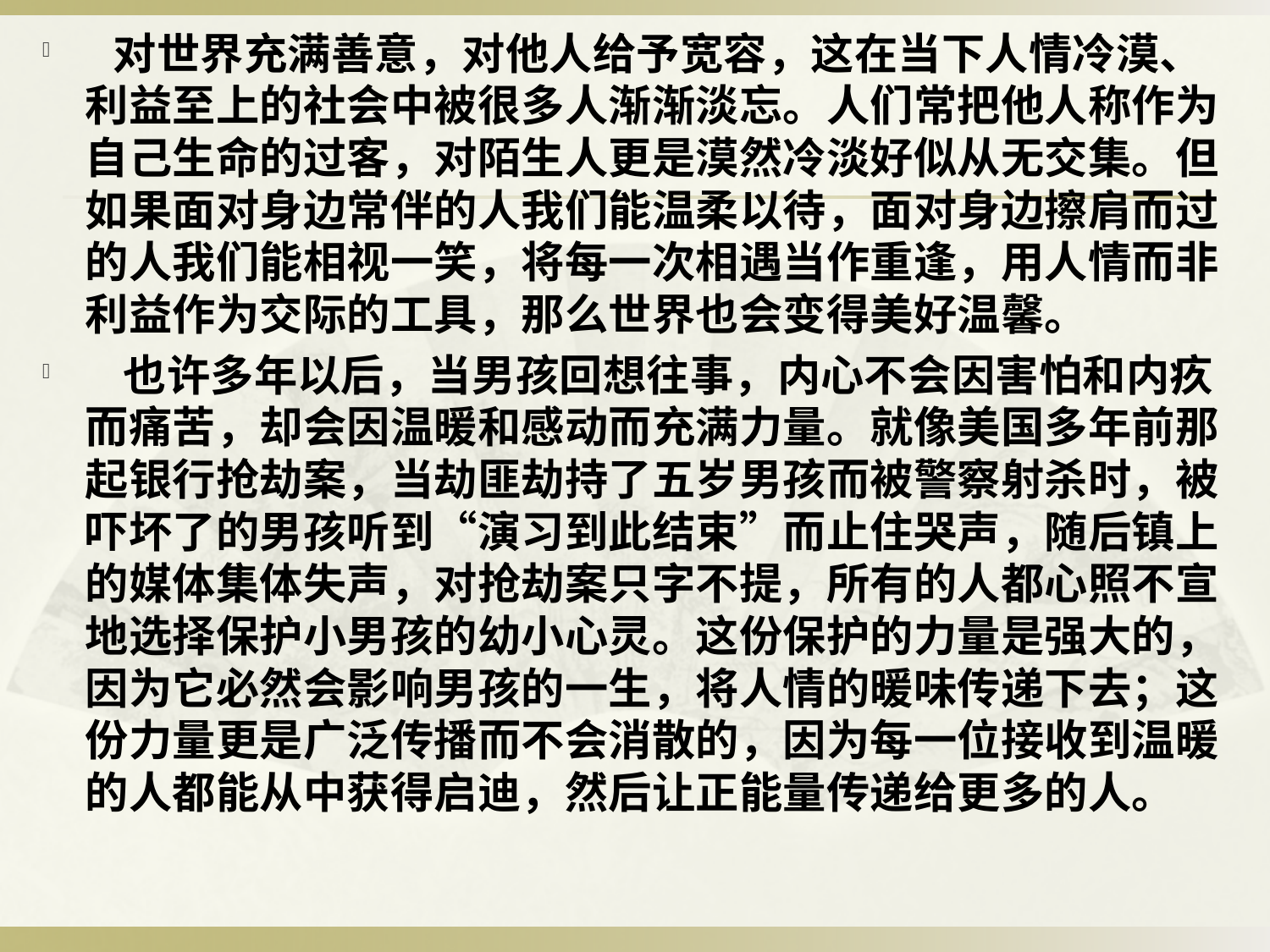

对世界充满善意，对他人给予宽容，这在当下人情冷漠、利益至上的社会中被很多人渐渐淡忘。人们常把他人称作为自己生命的过客，对陌生人更是漠然冷淡好似从无交集。但如果面对身边常伴的人我们能温柔以待，面对身边擦肩而过的人我们能相视一笑，将每一次相遇当作重逢，用人情而非利益作为交际的工具，那么世界也会变得美好温馨。
   也许多年以后，当男孩回想往事，内心不会因害怕和内疚而痛苦，却会因温暖和感动而充满力量。就像美国多年前那起银行抢劫案，当劫匪劫持了五岁男孩而被警察射杀时，被吓坏了的男孩听到“演习到此结束”而止住哭声，随后镇上的媒体集体失声，对抢劫案只字不提，所有的人都心照不宣地选择保护小男孩的幼小心灵。这份保护的力量是强大的，因为它必然会影响男孩的一生，将人情的暖味传递下去；这份力量更是广泛传播而不会消散的，因为每一位接收到温暖的人都能从中获得启迪，然后让正能量传递给更多的人。